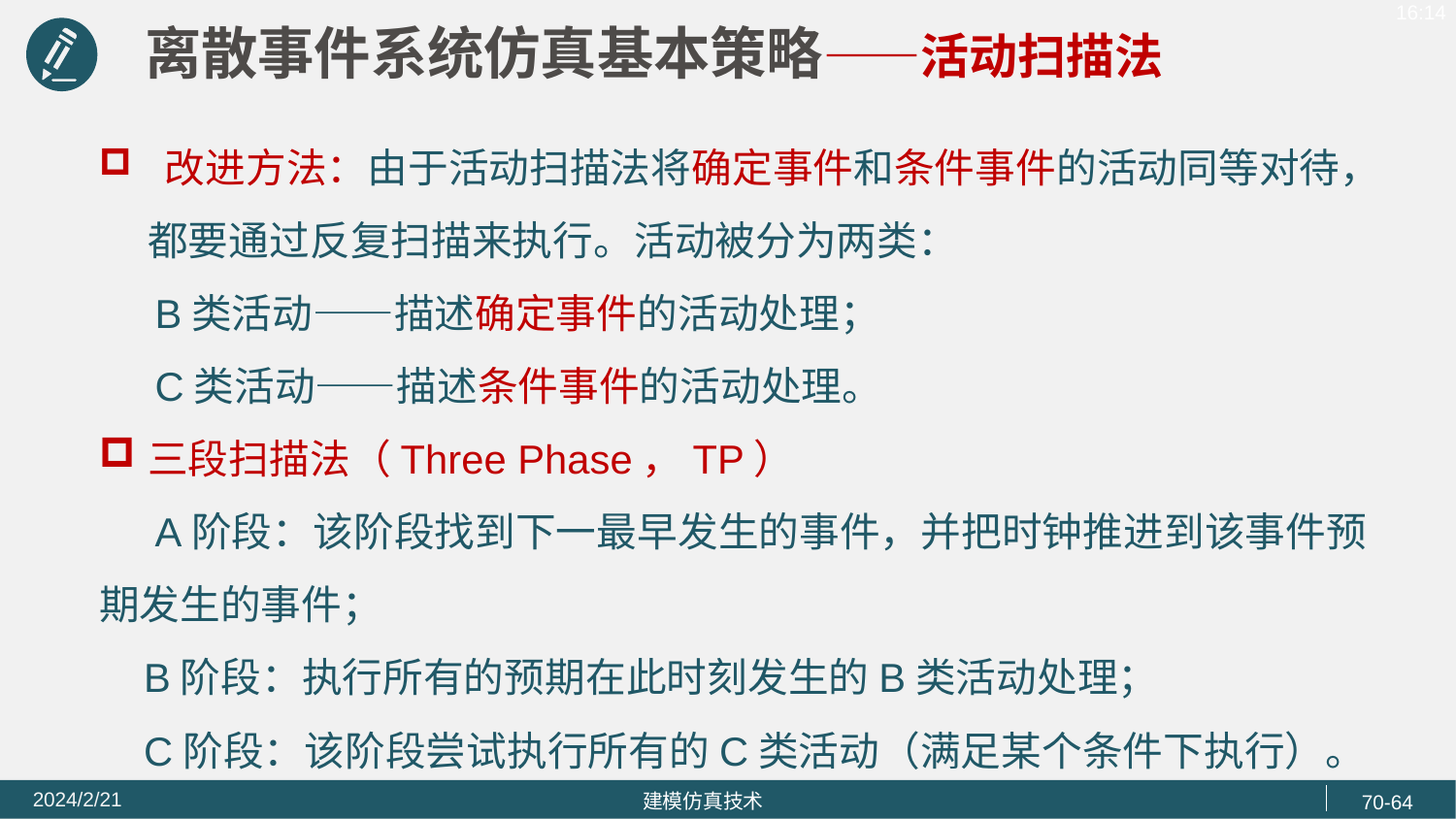

离散事件系统仿真基本策略——活动扫描法

 改进方法：由于活动扫描法将确定事件和条件事件的活动同等对待，都要通过反复扫描来执行。活动被分为两类：
     B类活动——描述确定事件的活动处理；
     C类活动——描述条件事件的活动处理。
三段扫描法（Three Phase，TP）
     A阶段：该阶段找到下一最早发生的事件，并把时钟推进到该事件预期发生的事件；
    B阶段：执行所有的预期在此时刻发生的B类活动处理；
    C阶段：该阶段尝试执行所有的C类活动（满足某个条件下执行）。